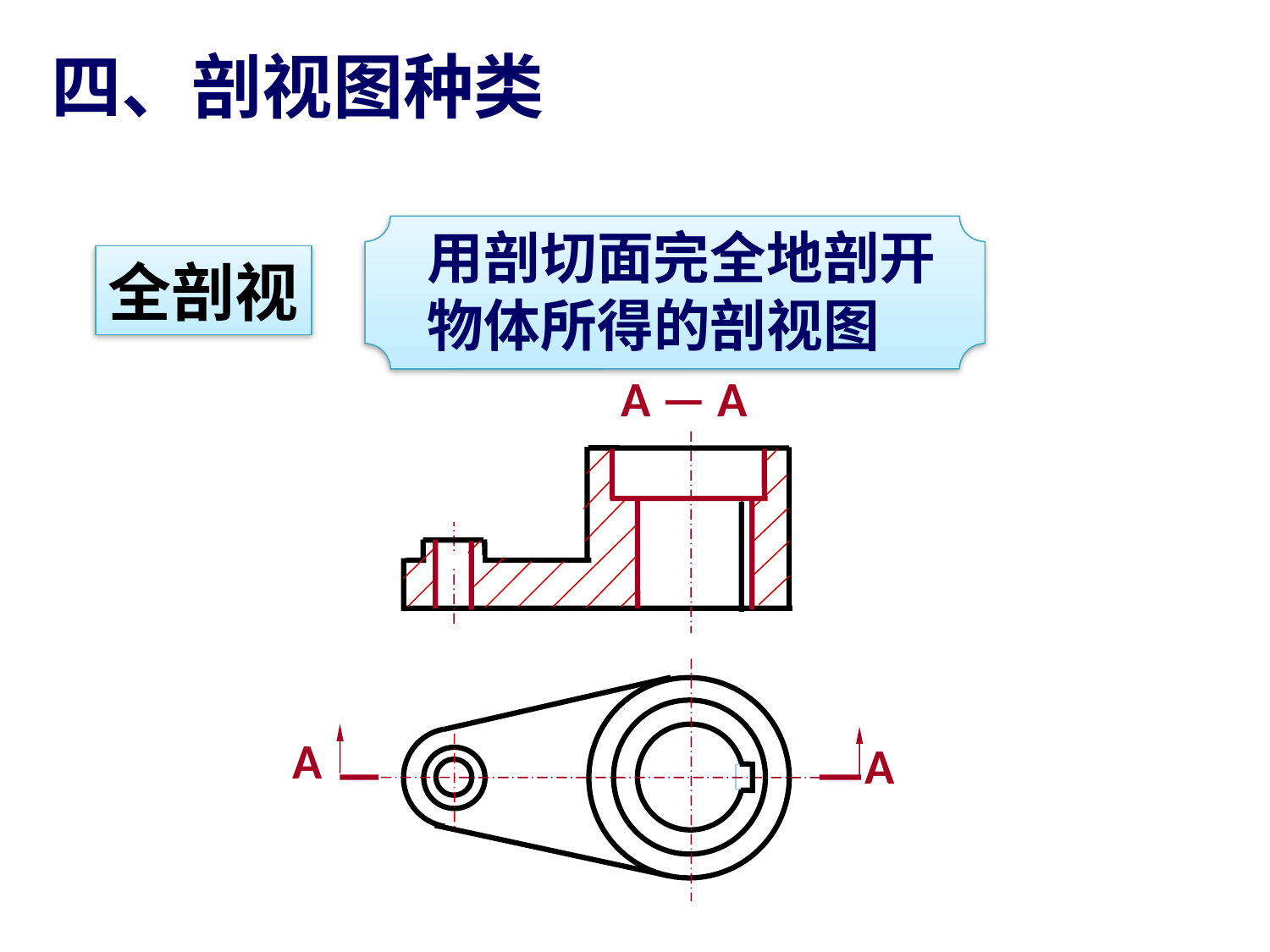

四、剖视图种类

用剖切面完全地剖开
物体所得的剖视图
全剖视
A — A

A

A